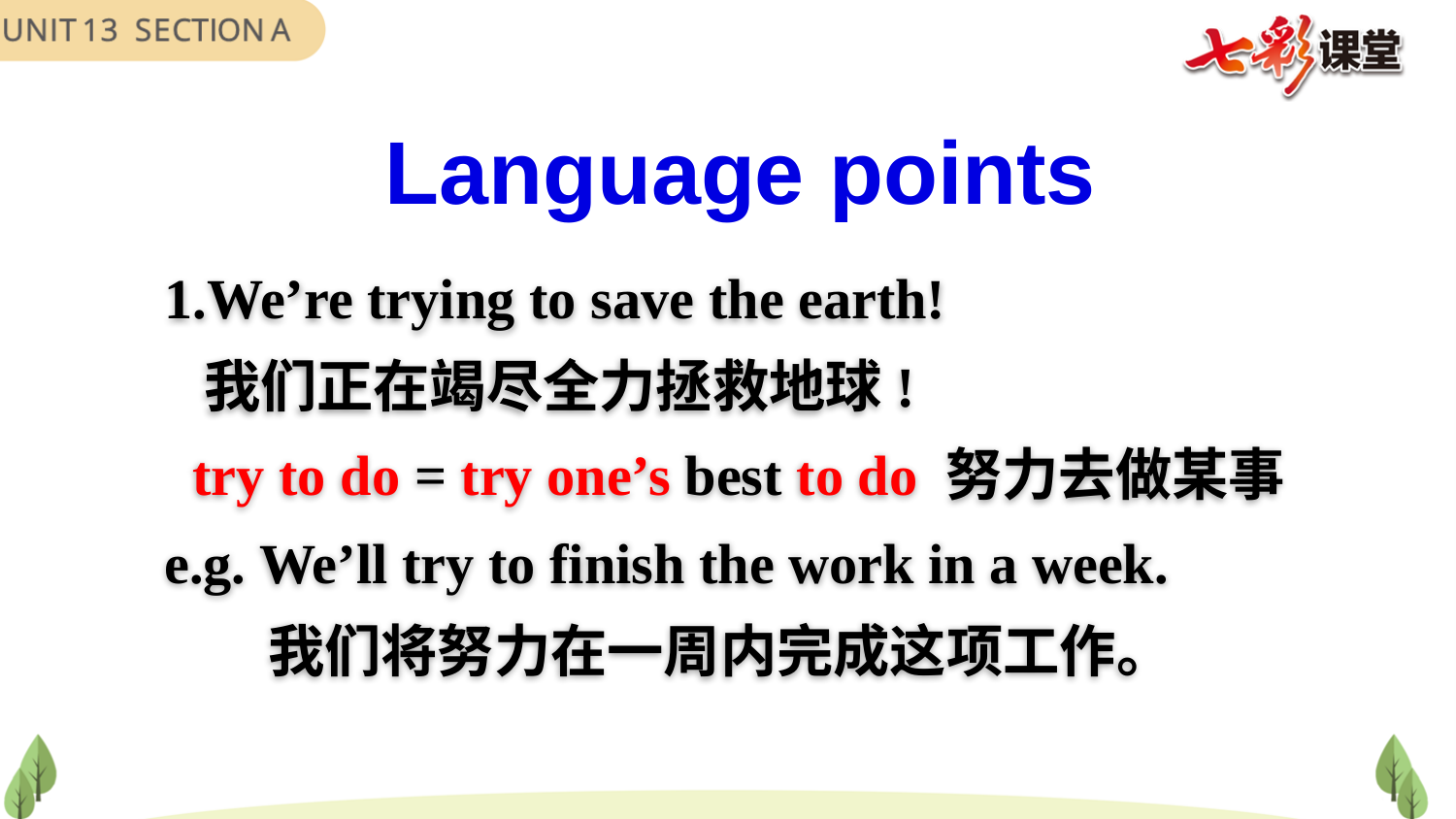

Language points
1.We’re trying to save the earth!
  我们正在竭尽全力拯救地球!
  try to do = try one’s best to do 努力去做某事
e.g. We’ll try to finish the work in a week.
       我们将努力在一周内完成这项工作。